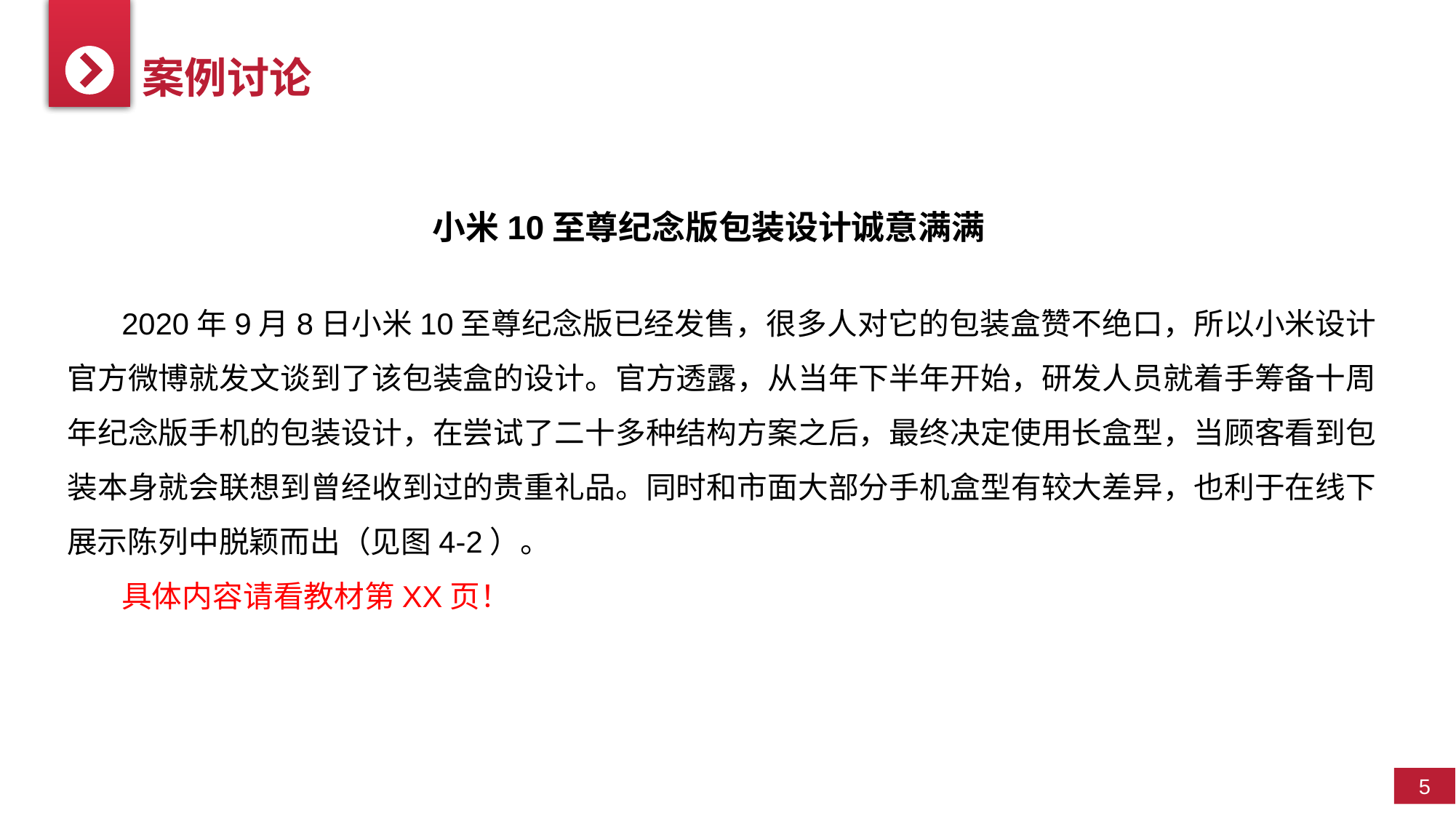

案例讨论

小米10至尊纪念版包装设计诚意满满
2020年9月8日小米10至尊纪念版已经发售，很多人对它的包装盒赞不绝口，所以小米设计官方微博就发文谈到了该包装盒的设计。官方透露，从当年下半年开始，研发人员就着手筹备十周年纪念版手机的包装设计，在尝试了二十多种结构方案之后，最终决定使用长盒型，当顾客看到包装本身就会联想到曾经收到过的贵重礼品。同时和市面大部分手机盒型有较大差异，也利于在线下展示陈列中脱颖而出（见图4-2）。
具体内容请看教材第XX页！